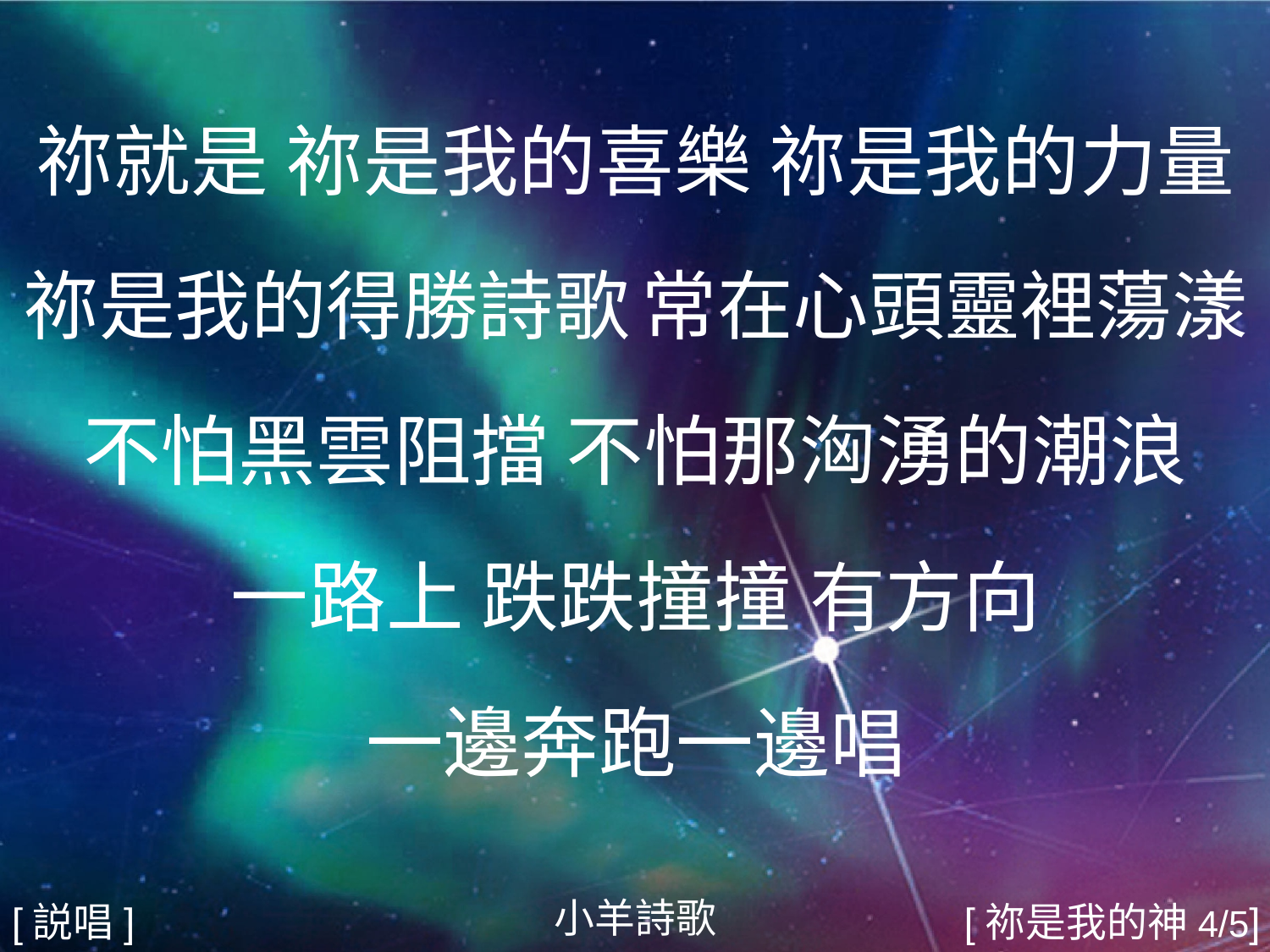

祢就是 祢是我的喜樂 祢是我的力量

祢是我的得勝詩歌 常在心頭靈裡蕩漾

不怕黑雲阻擋 不怕那洶湧的潮浪

一路上 跌跌撞撞 有方向

一邊奔跑一邊唱
#

小羊詩歌
[説唱]
[祢是我的神4/5]